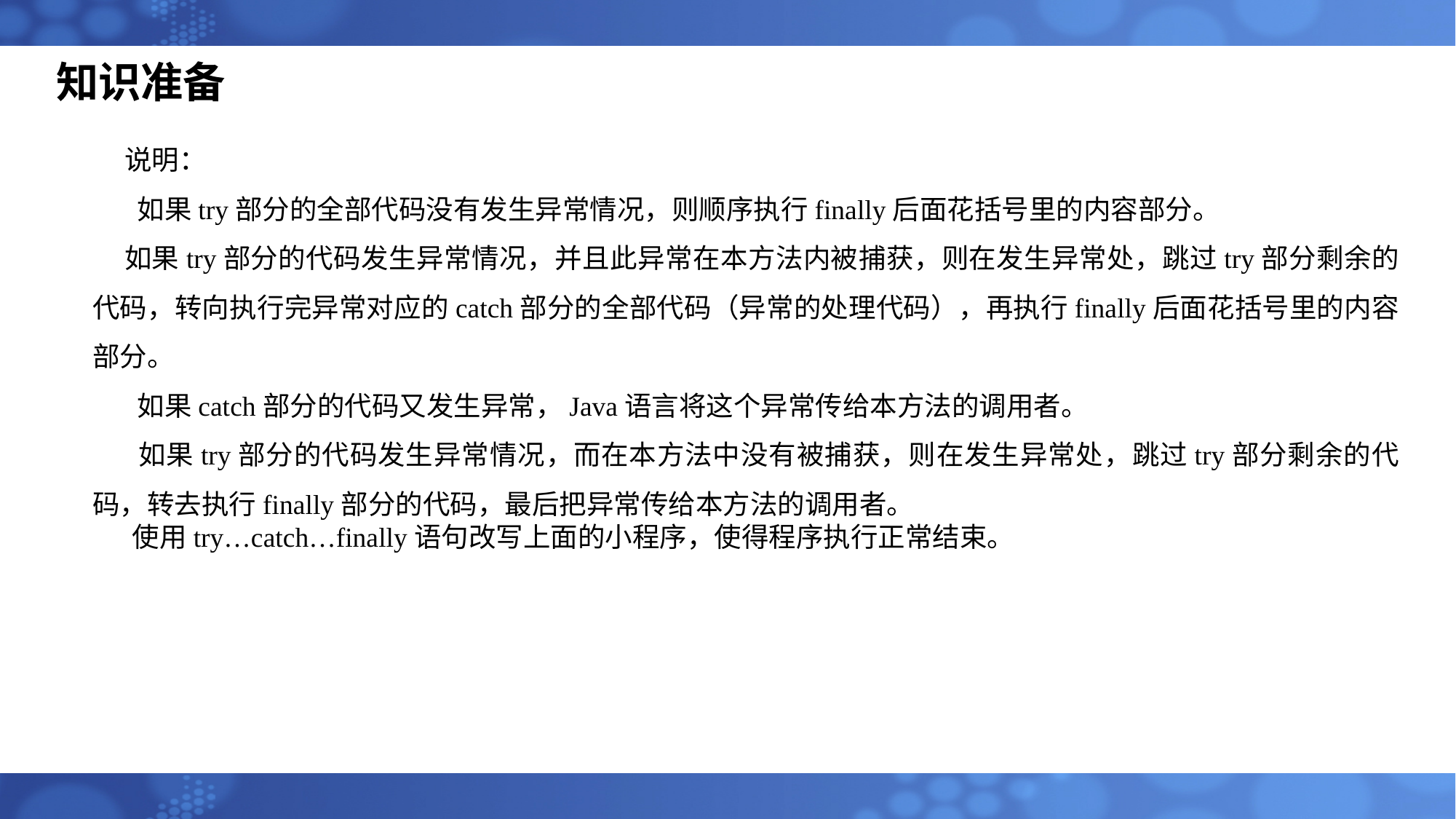

知识准备
说明：
 如果try部分的全部代码没有发生异常情况，则顺序执行finally后面花括号里的内容部分。
如果try部分的代码发生异常情况，并且此异常在本方法内被捕获，则在发生异常处，跳过try部分剩余的代码，转向执行完异常对应的catch部分的全部代码（异常的处理代码），再执行finally后面花括号里的内容部分。
 如果catch部分的代码又发生异常，Java语言将这个异常传给本方法的调用者。
 如果try部分的代码发生异常情况，而在本方法中没有被捕获，则在发生异常处，跳过try部分剩余的代码，转去执行finally部分的代码，最后把异常传给本方法的调用者。
使用try…catch…finally语句改写上面的小程序，使得程序执行正常结束。